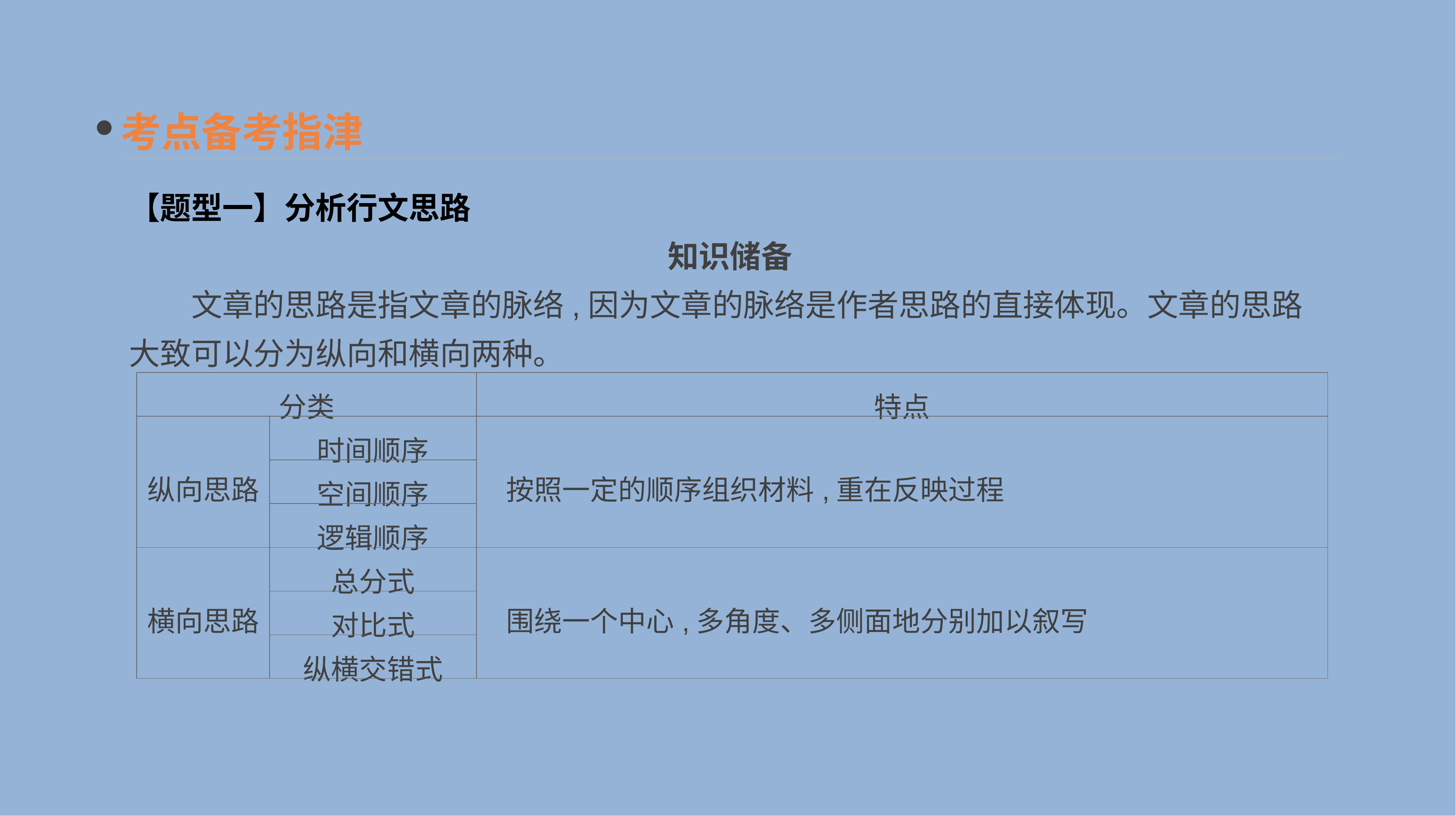

考点备考指津

【题型一】分析行文思路
知识储备
　　文章的思路是指文章的脉络,因为文章的脉络是作者思路的直接体现。文章的思路大致可以分为纵向和横向两种。
| 分类 |  | 特点 |
| --- | --- | --- |
| 纵向思路 | 时间顺序 | 按照一定的顺序组织材料,重在反映过程 |
|  | 空间顺序 |  |
|  | 逻辑顺序 |  |
| 横向思路 | 总分式 | 围绕一个中心,多角度、多侧面地分别加以叙写 |
|  | 对比式 |  |
|  | 纵横交错式 |  |